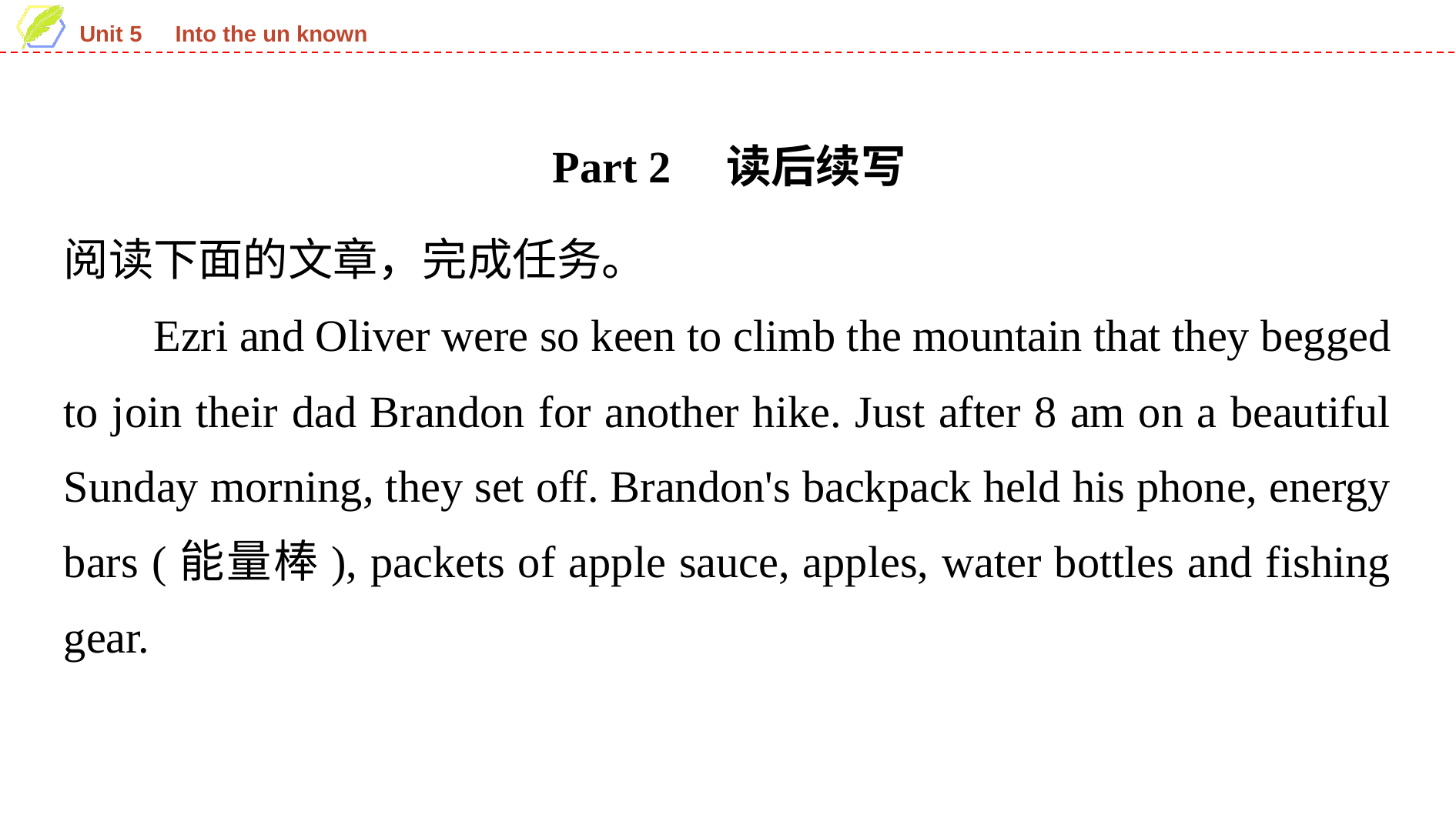

Part 2    读后续写
阅读下面的文章，完成任务。
Ezri and Oliver were so keen to climb the mountain that they begged to join their dad Brandon for another hike. Just after 8 am on a beautiful Sunday morning, they set off. Brandon's backpack held his phone, energy bars (能量棒), packets of apple sauce, apples, water bottles and fishing gear.